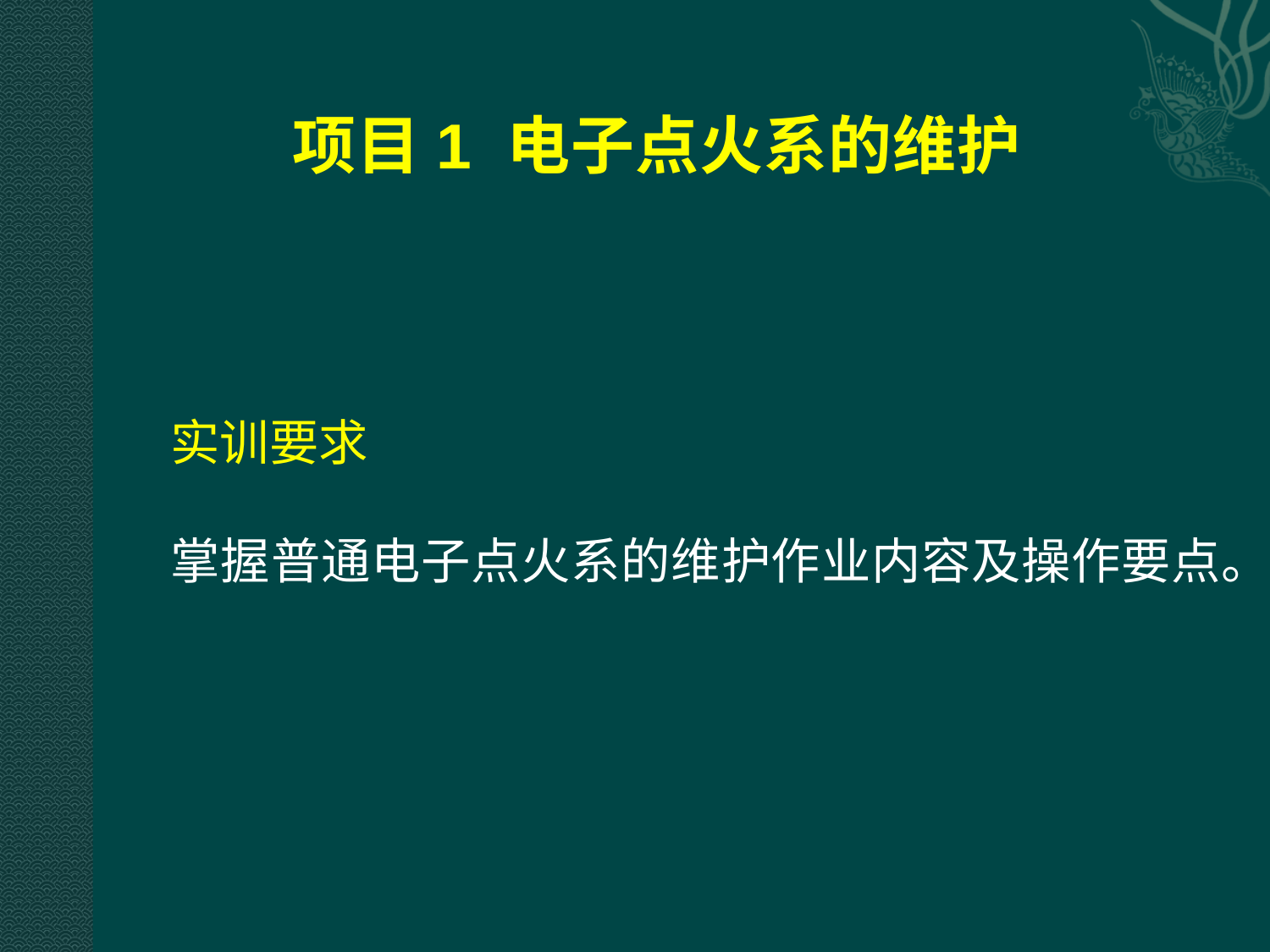

# 项目1 电子点火系的维护
实训要求
掌握普通电子点火系的维护作业内容及操作要点。